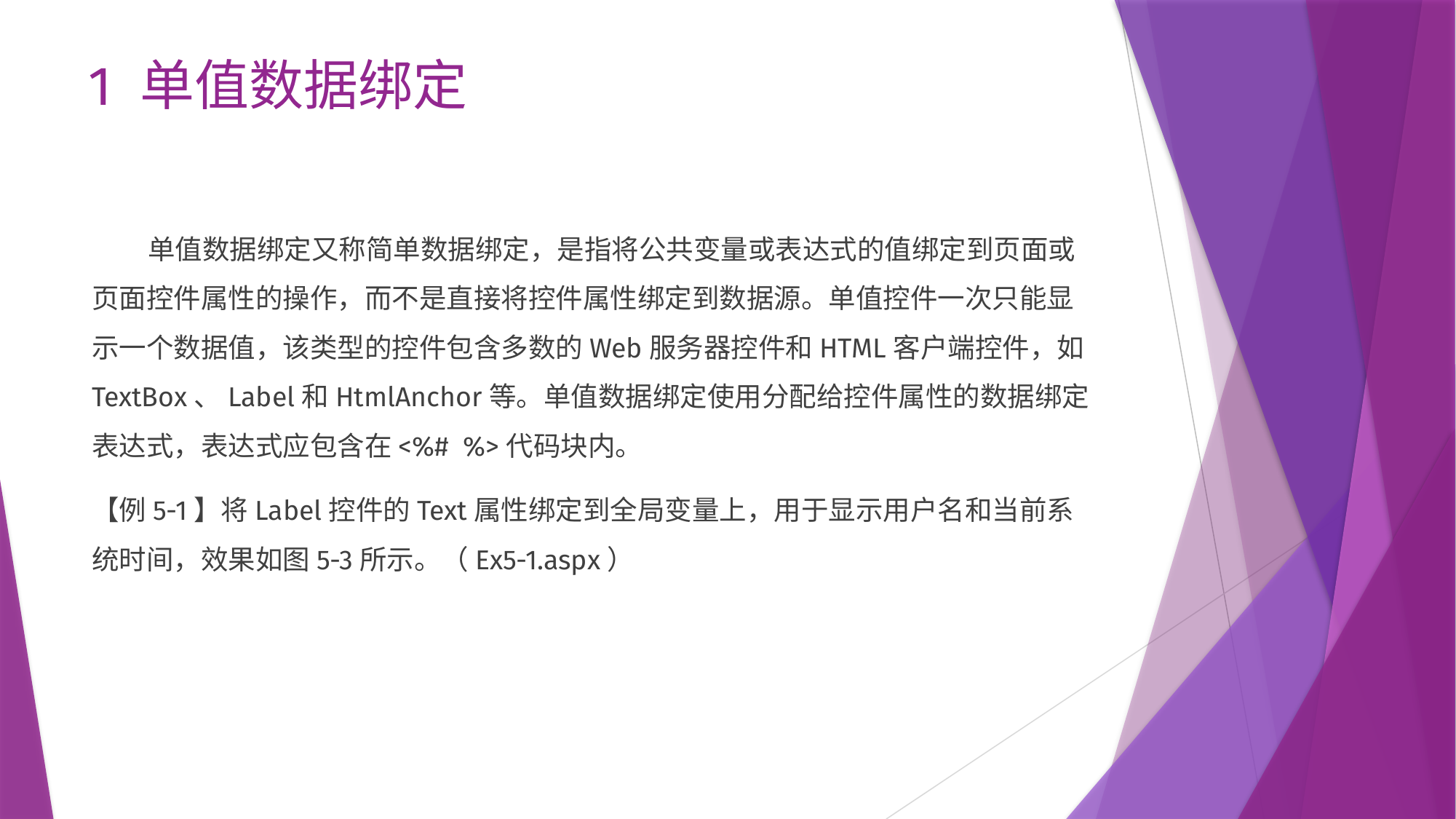

# 1 单值数据绑定
        单值数据绑定又称简单数据绑定，是指将公共变量或表达式的值绑定到页面或页面控件属性的操作，而不是直接将控件属性绑定到数据源。单值控件一次只能显示一个数据值，该类型的控件包含多数的Web服务器控件和HTML客户端控件，如TextBox、Label和HtmlAnchor等。单值数据绑定使用分配给控件属性的数据绑定表达式，表达式应包含在<%#  %>代码块内。
【例5-1】将Label控件的Text属性绑定到全局变量上，用于显示用户名和当前系统时间，效果如图5-3所示。（Ex5-1.aspx）